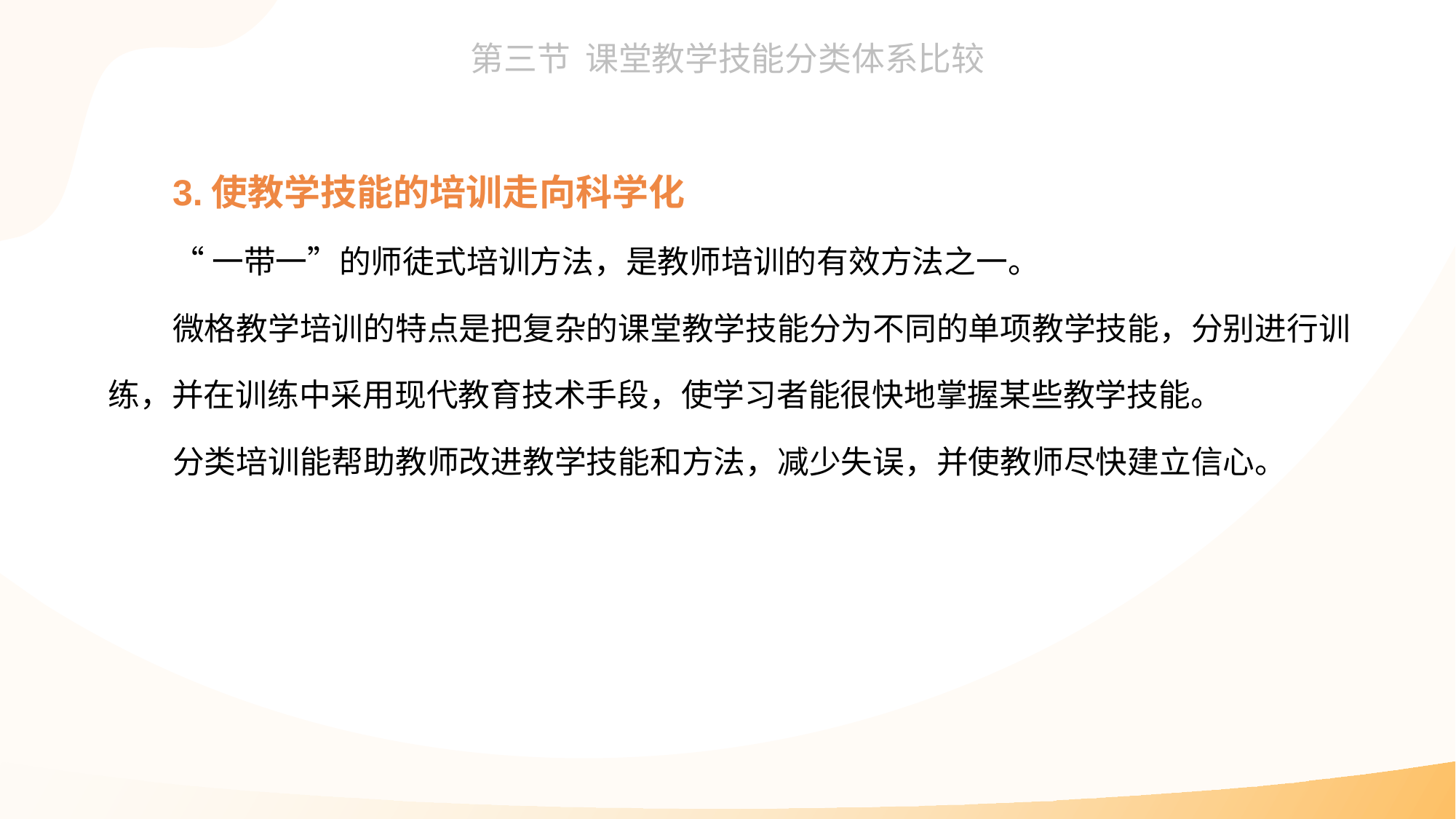

3.使教学技能的培训走向科学化
“一带一”的师徒式培训方法，是教师培训的有效方法之一。
微格教学培训的特点是把复杂的课堂教学技能分为不同的单项教学技能，分别进行训练，并在训练中采用现代教育技术手段，使学习者能很快地掌握某些教学技能。
分类培训能帮助教师改进教学技能和方法，减少失误，并使教师尽快建立信心。